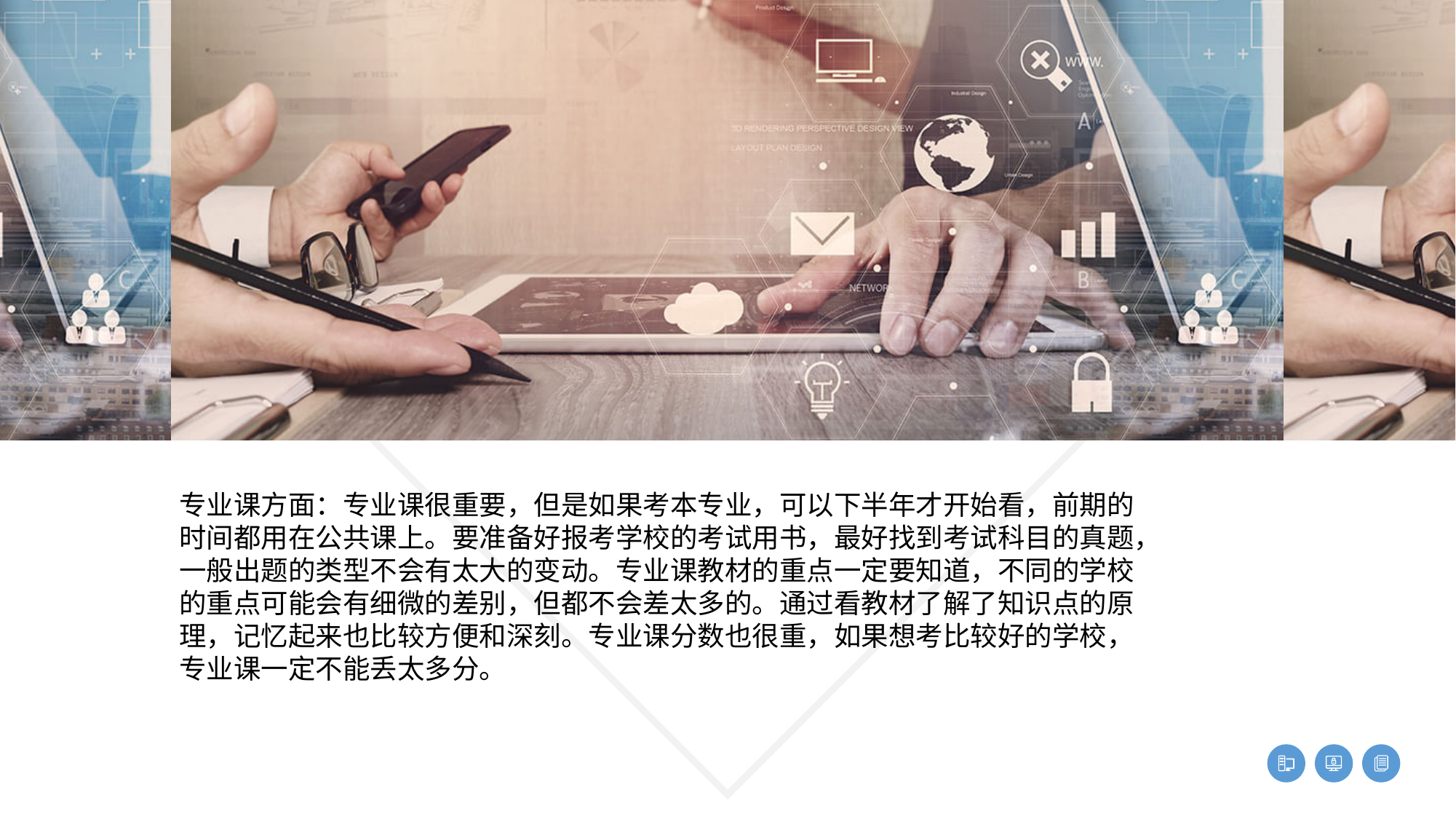

专业课方面：专业课很重要，但是如果考本专业，可以下半年才开始看，前期的时间都用在公共课上。要准备好报考学校的考试用书，最好找到考试科目的真题，一般出题的类型不会有太大的变动。专业课教材的重点一定要知道，不同的学校的重点可能会有细微的差别，但都不会差太多的。通过看教材了解了知识点的原理，记忆起来也比较方便和深刻。专业课分数也很重，如果想考比较好的学校，专业课一定不能丢太多分。